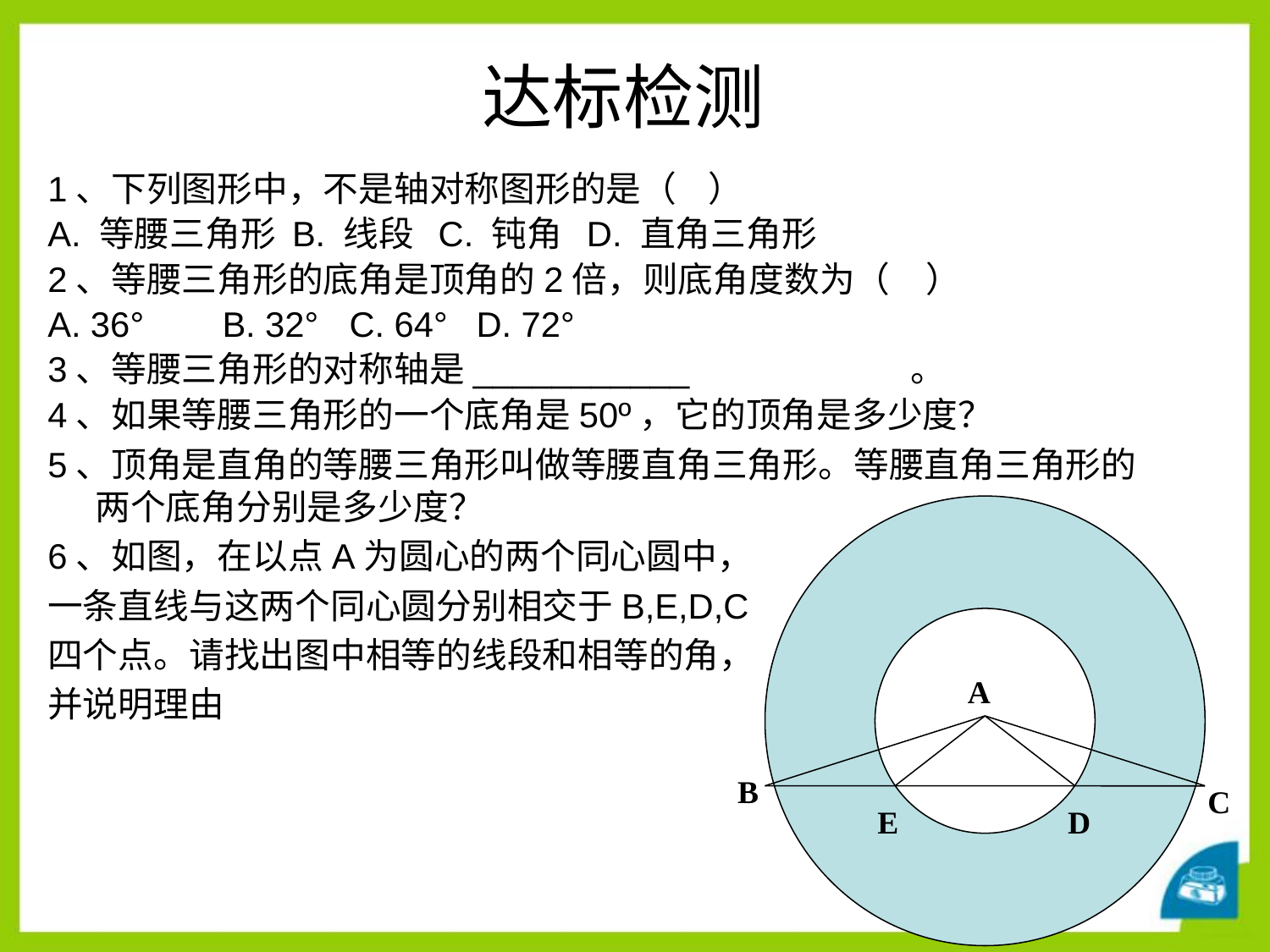

# 达标检测
1、下列图形中，不是轴对称图形的是（    ）
A. 等腰三角形 B. 线段  C. 钝角  D. 直角三角形
2、等腰三角形的底角是顶角的2倍，则底角度数为（　）
A. 36°	B. 32°	C. 64°	D. 72°
3、等腰三角形的对称轴是___________　　　　　　。
4、如果等腰三角形的一个底角是50º，它的顶角是多少度？
5、顶角是直角的等腰三角形叫做等腰直角三角形。等腰直角三角形的两个底角分别是多少度？
6、如图，在以点A为圆心的两个同心圆中，
一条直线与这两个同心圆分别相交于B,E,D,C
四个点。请找出图中相等的线段和相等的角，
并说明理由

A
B
C
E
D